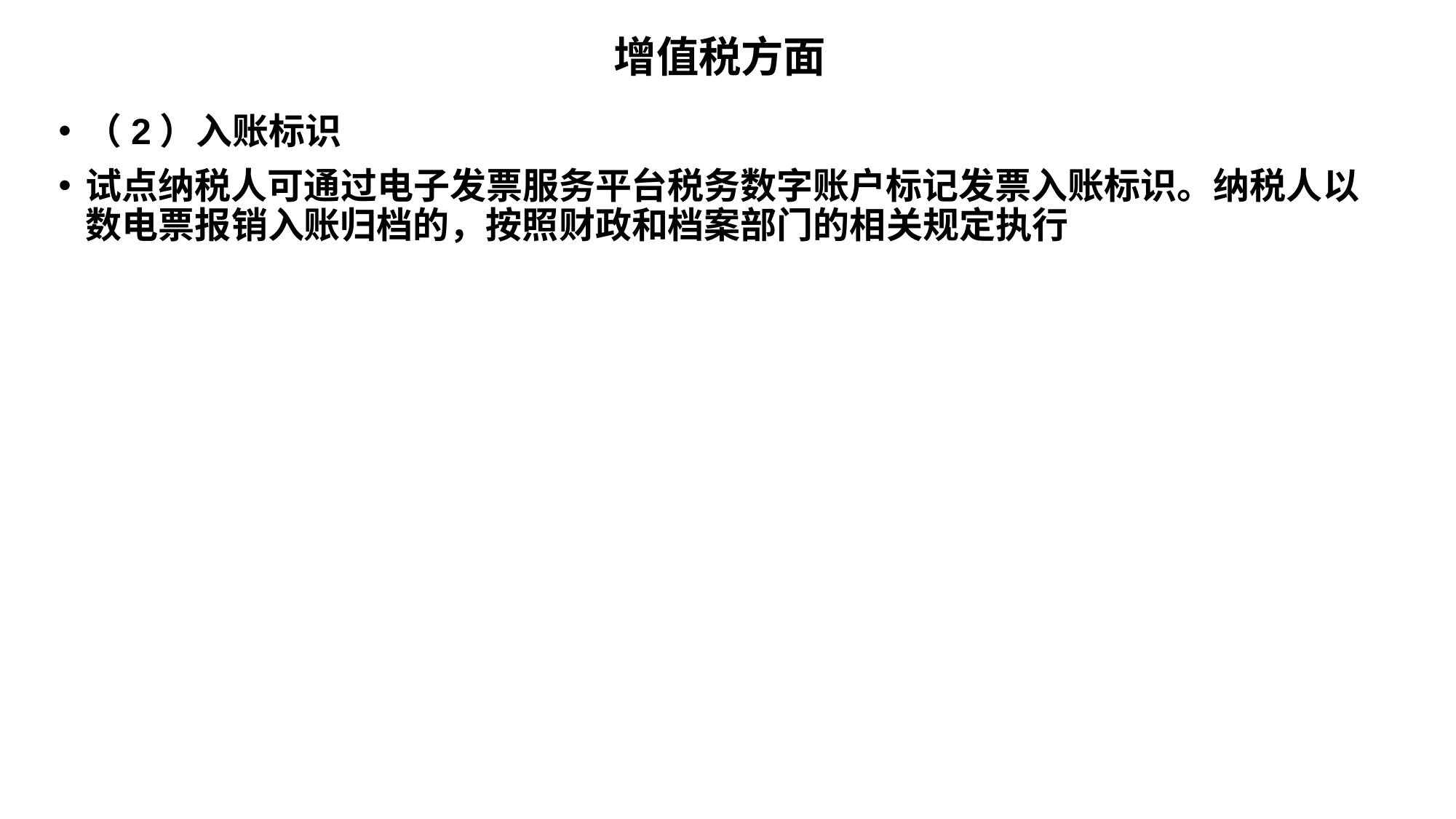

# 增值税方面
（2）入账标识
试点纳税人可通过电子发票服务平台税务数字账户标记发票入账标识。纳税人以数电票报销入账归档的，按照财政和档案部门的相关规定执行